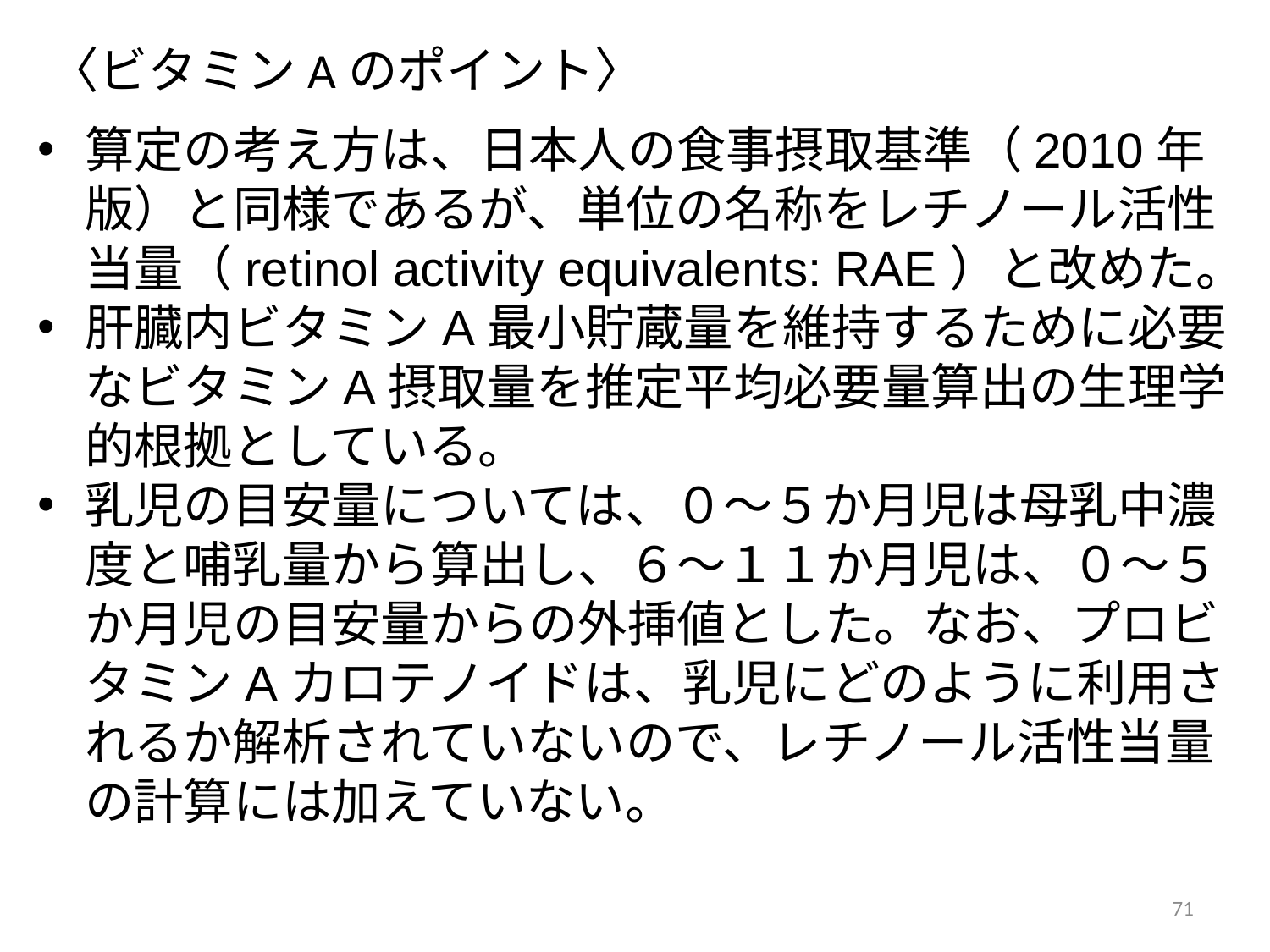

〈ビタミンAのポイント〉

算定の考え方は、日本人の食事摂取基準（2010年版）と同様であるが、単位の名称をレチノール活性当量（retinol activity equivalents: RAE）と改めた。
肝臓内ビタミンA最小貯蔵量を維持するために必要なビタミンA摂取量を推定平均必要量算出の生理学的根拠としている。
乳児の目安量については、０～５か月児は母乳中濃度と哺乳量から算出し、６～１１か月児は、０～５か月児の目安量からの外挿値とした。なお、プロビタミンAカロテノイドは、乳児にどのように利用されるか解析されていないので、レチノール活性当量の計算には加えていない。
71